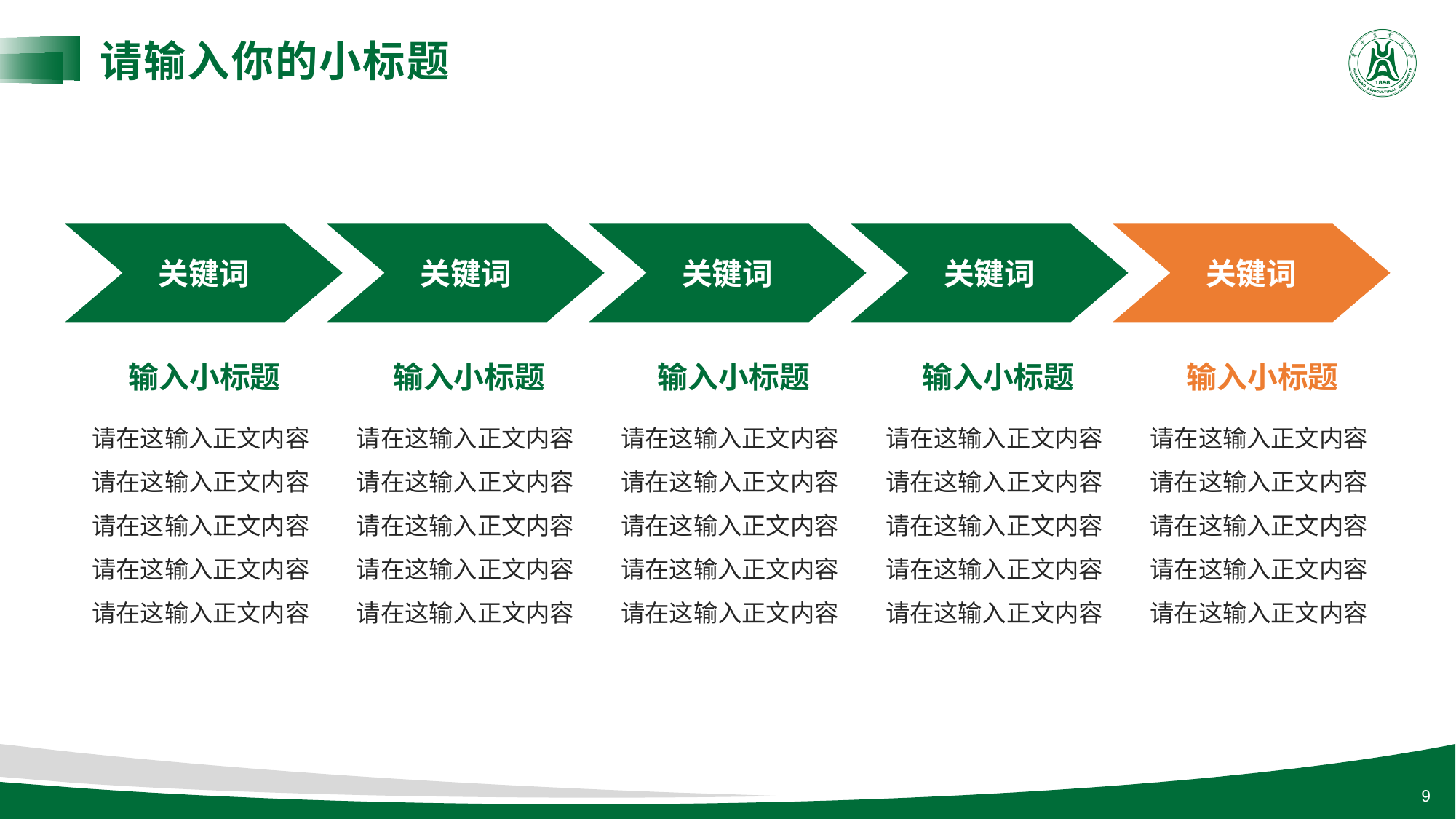

请输入你的小标题
关键词
关键词
关键词
关键词
关键词
输入小标题
输入小标题
输入小标题
输入小标题
输入小标题
请在这输入正文内容
请在这输入正文内容
请在这输入正文内容
请在这输入正文内容
请在这输入正文内容
请在这输入正文内容
请在这输入正文内容
请在这输入正文内容
请在这输入正文内容
请在这输入正文内容
请在这输入正文内容
请在这输入正文内容
请在这输入正文内容
请在这输入正文内容
请在这输入正文内容
请在这输入正文内容
请在这输入正文内容
请在这输入正文内容
请在这输入正文内容
请在这输入正文内容
请在这输入正文内容
请在这输入正文内容
请在这输入正文内容
请在这输入正文内容
请在这输入正文内容
9